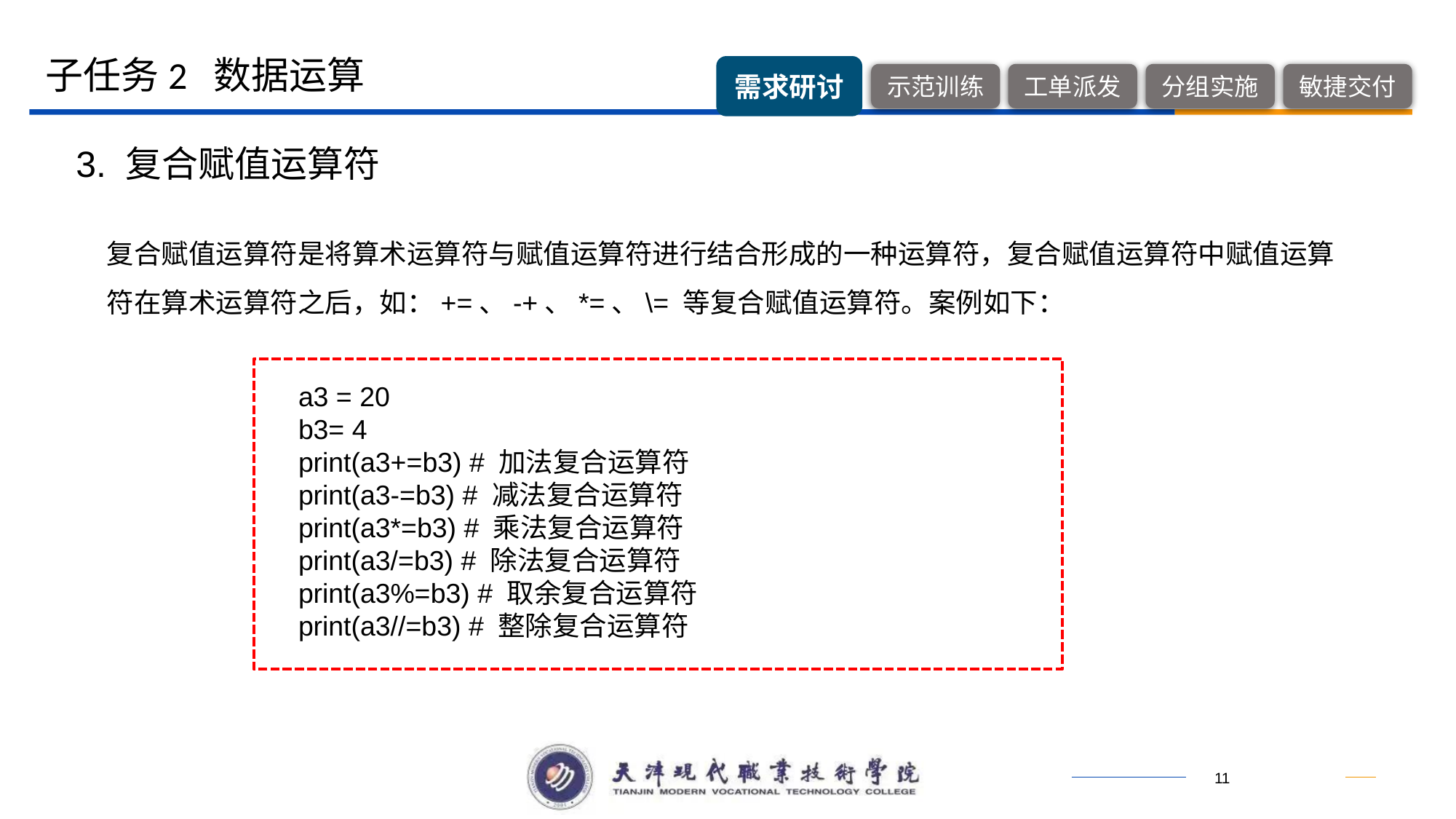

子任务2  数据运算

3. 复合赋值运算符
复合赋值运算符是将算术运算符与赋值运算符进行结合形成的一种运算符，复合赋值运算符中赋值运算符在算术运算符之后，如：+=、-+、*=、\= 等复合赋值运算符。案例如下：

a3 = 20
b3= 4
print(a3+=b3) # 加法复合运算符
print(a3-=b3) # 减法复合运算符
print(a3*=b3) # 乘法复合运算符
print(a3/=b3) # 除法复合运算符
print(a3%=b3) # 取余复合运算符
print(a3//=b3) # 整除复合运算符